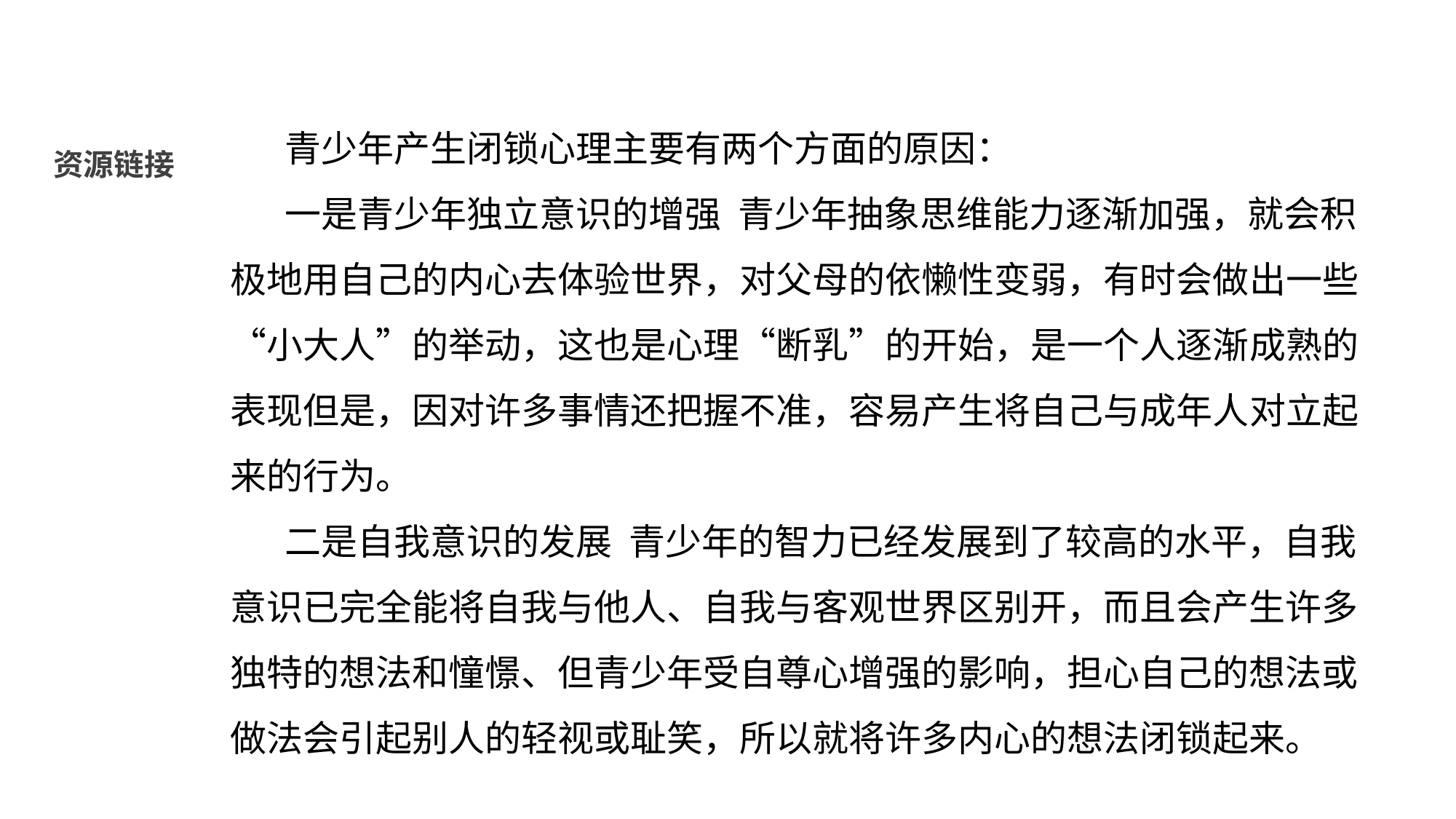

青少年产生闭锁心理主要有两个方面的原因：
一是青少年独立意识的增强  青少年抽象思维能力逐渐加强，就会积极地用自己的内心去体验世界，对父母的依懒性变弱，有时会做出一些“小大人”的举动，这也是心理“断乳”的开始，是一个人逐渐成熟的表现但是，因对许多事情还把握不准，容易产生将自己与成年人对立起来的行为。
二是自我意识的发展  青少年的智力已经发展到了较高的水平，自我意识已完全能将自我与他人、自我与客观世界区别开，而且会产生许多独特的想法和憧憬、但青少年受自尊心增强的影响，担心自己的想法或做法会引起别人的轻视或耻笑，所以就将许多内心的想法闭锁起来。
资源链接